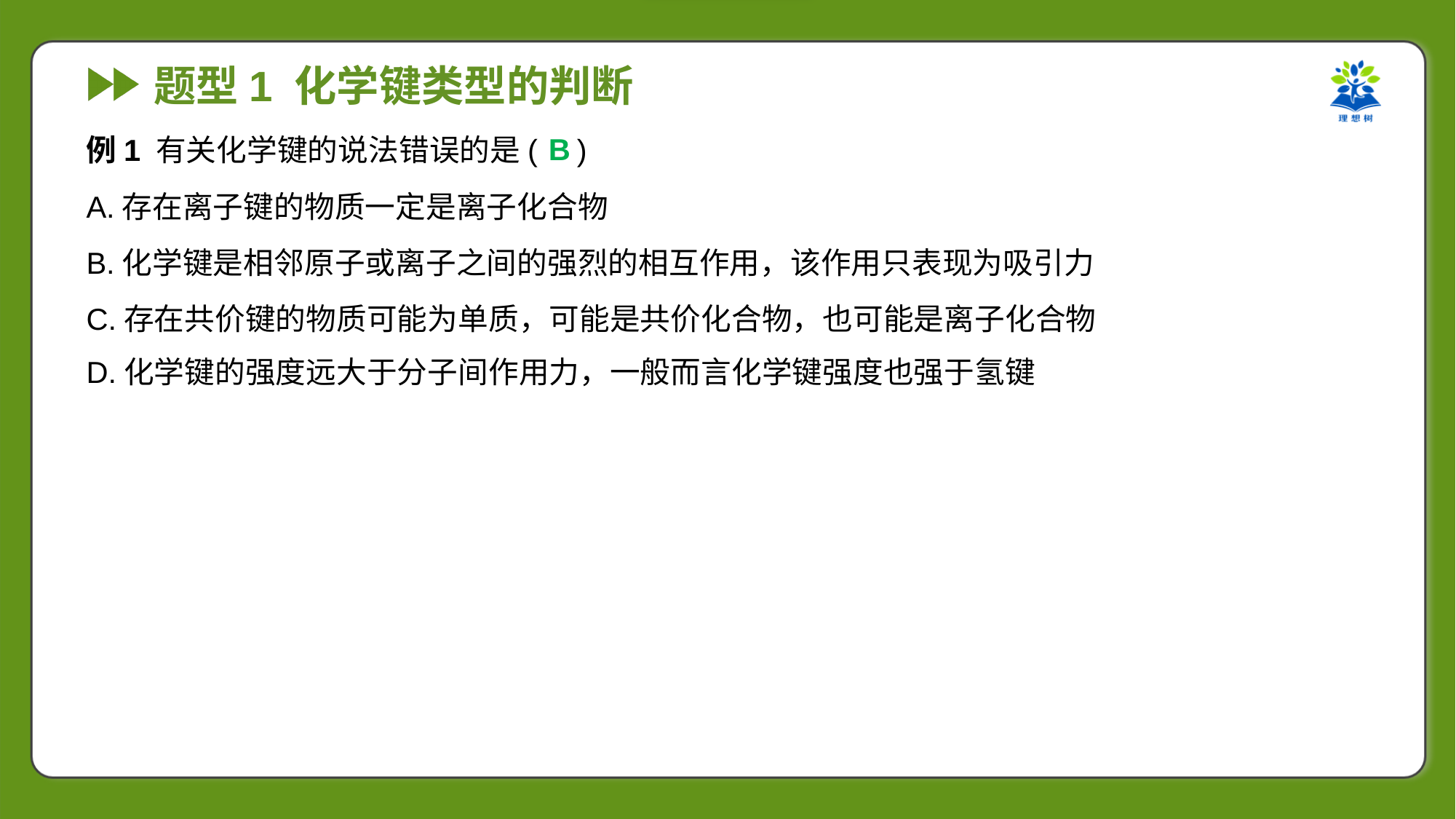

B
例1 有关化学键的说法错误的是(     )
A.存在离子键的物质一定是离子化合物
B.化学键是相邻原子或离子之间的强烈的相互作用，该作用只表现为吸引力
C.存在共价键的物质可能为单质，可能是共价化合物，也可能是离子化合物
D.化学键的强度远大于分子间作用力，一般而言化学键强度也强于氢键